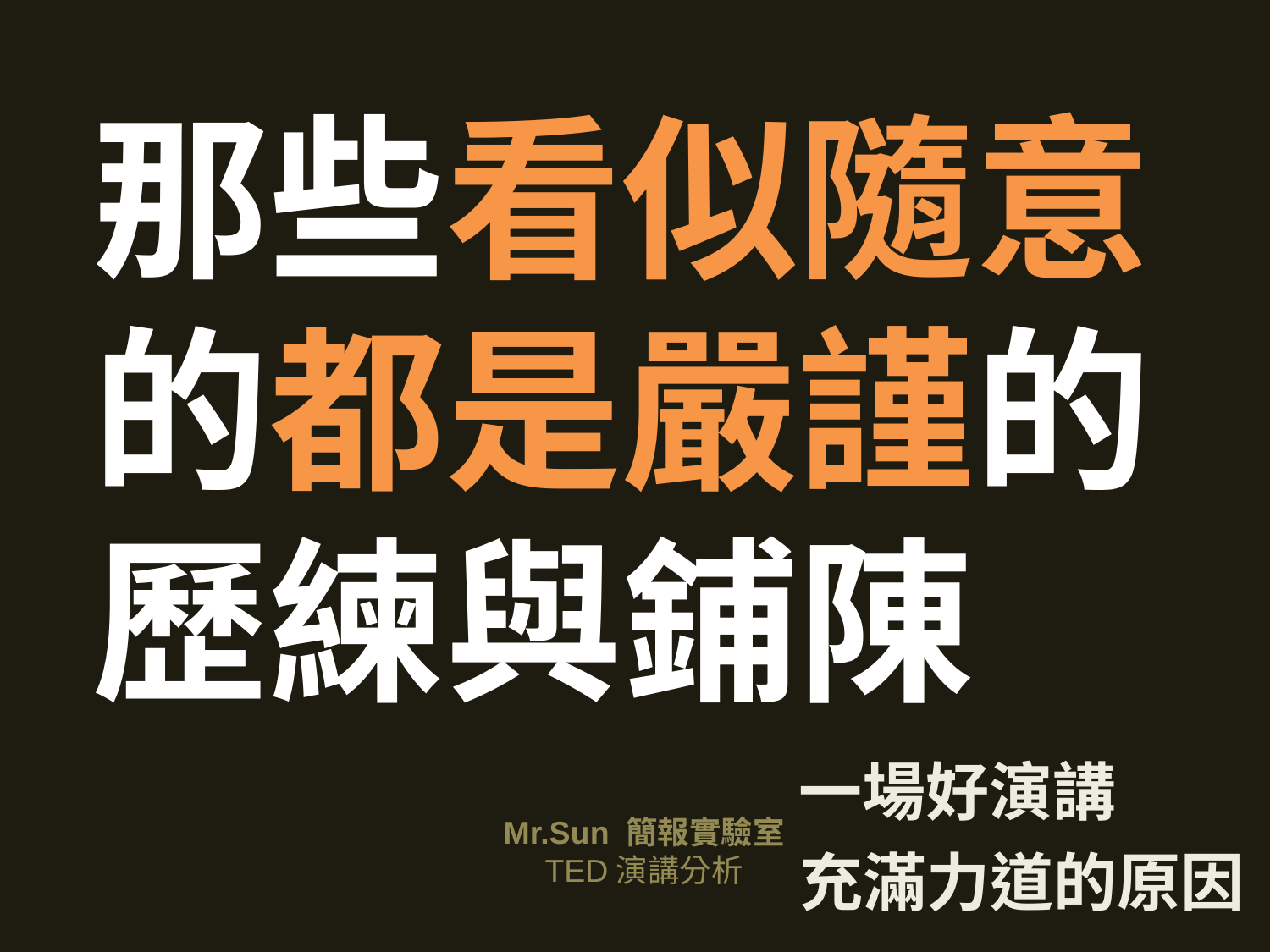

那些看似隨意
的都是嚴謹的
歷練與鋪陳
一場好演講
充滿力道的原因
Mr.Sun 簡報實驗室
TED演講分析